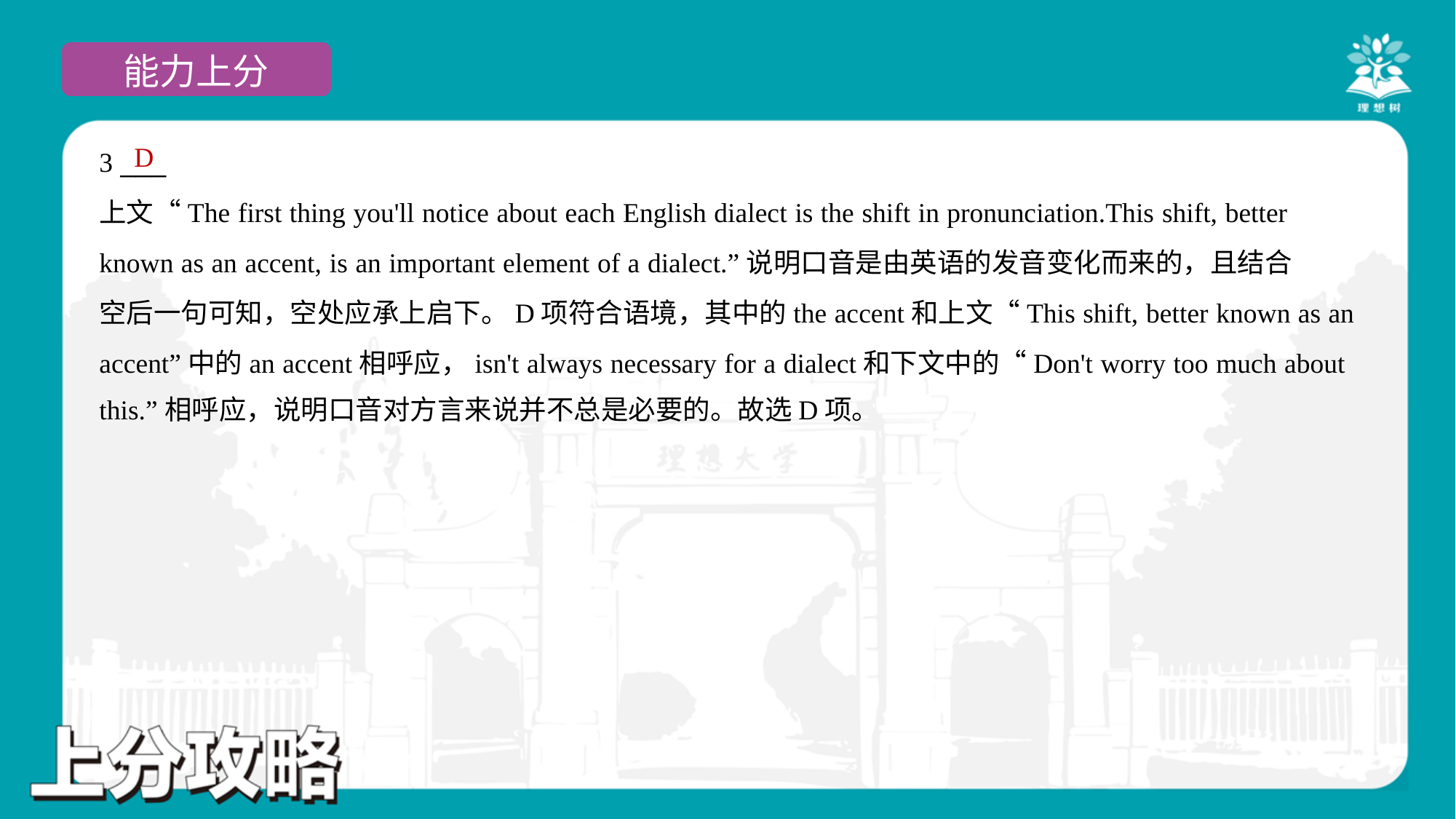

D
3 ___
上文“The first thing you'll notice about each English dialect is the shift in pronunciation.This shift, better
known as an accent, is an important element of a dialect.”说明口音是由英语的发音变化而来的，且结合
空后一句可知，空处应承上启下。D项符合语境，其中的the accent和上文“This shift, better known as an
accent”中的an accent相呼应，isn't always necessary for a dialect和下文中的“Don't worry too much about
this.”相呼应，说明口音对方言来说并不总是必要的。故选D项。